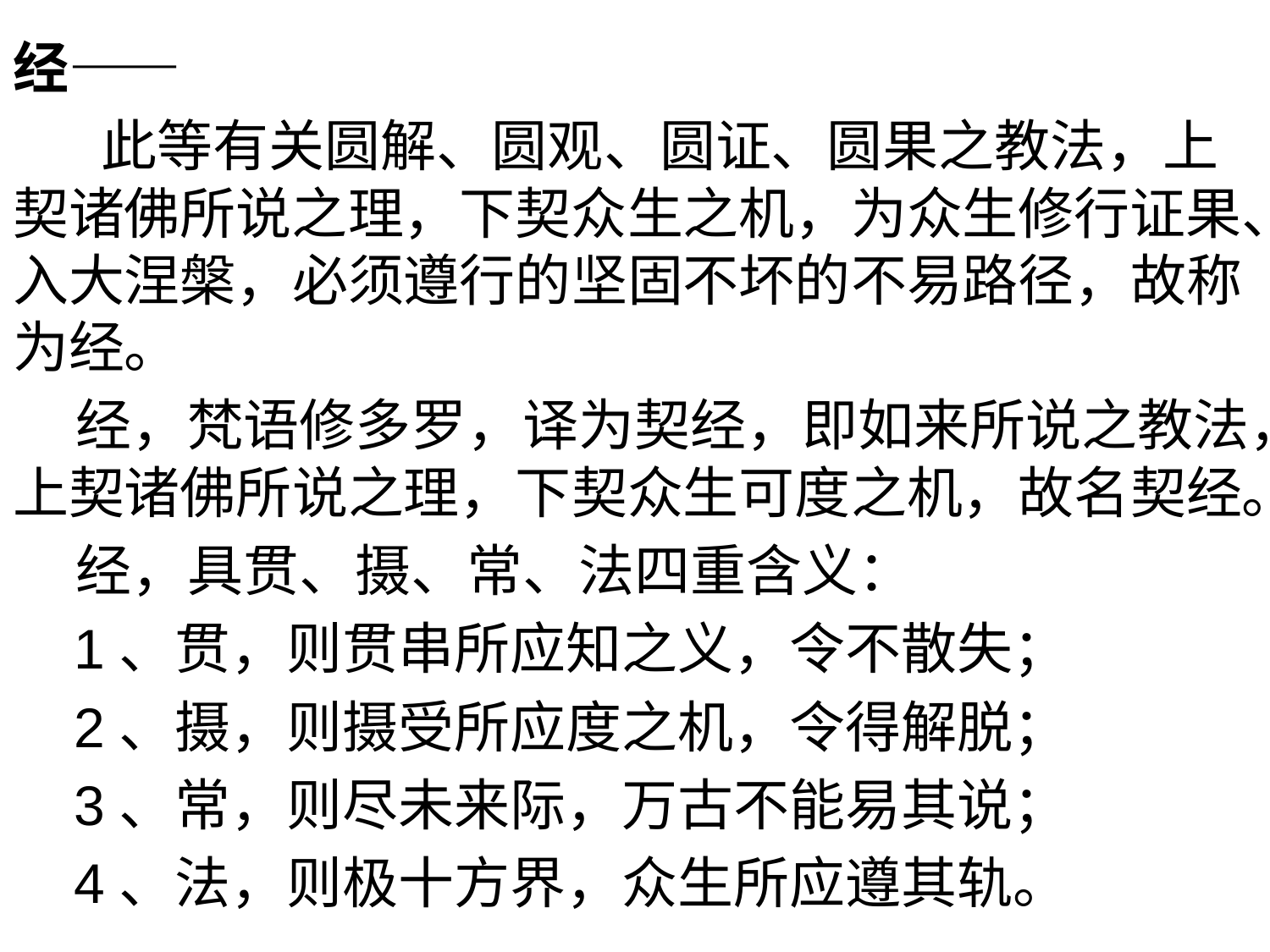

经——
      此等有关圆解、圆观、圆证、圆果之教法，上契诸佛所说之理，下契众生之机，为众生修行证果、入大涅槃，必须遵行的坚固不坏的不易路径，故称为经。
    经，梵语修多罗，译为契经，即如来所说之教法，上契诸佛所说之理，下契众生可度之机，故名契经。
    经，具贯、摄、常、法四重含义：
    1、贯，则贯串所应知之义，令不散失；
    2、摄，则摄受所应度之机，令得解脱；
    3、常，则尽未来际，万古不能易其说；
    4、法，则极十方界，众生所应遵其轨。